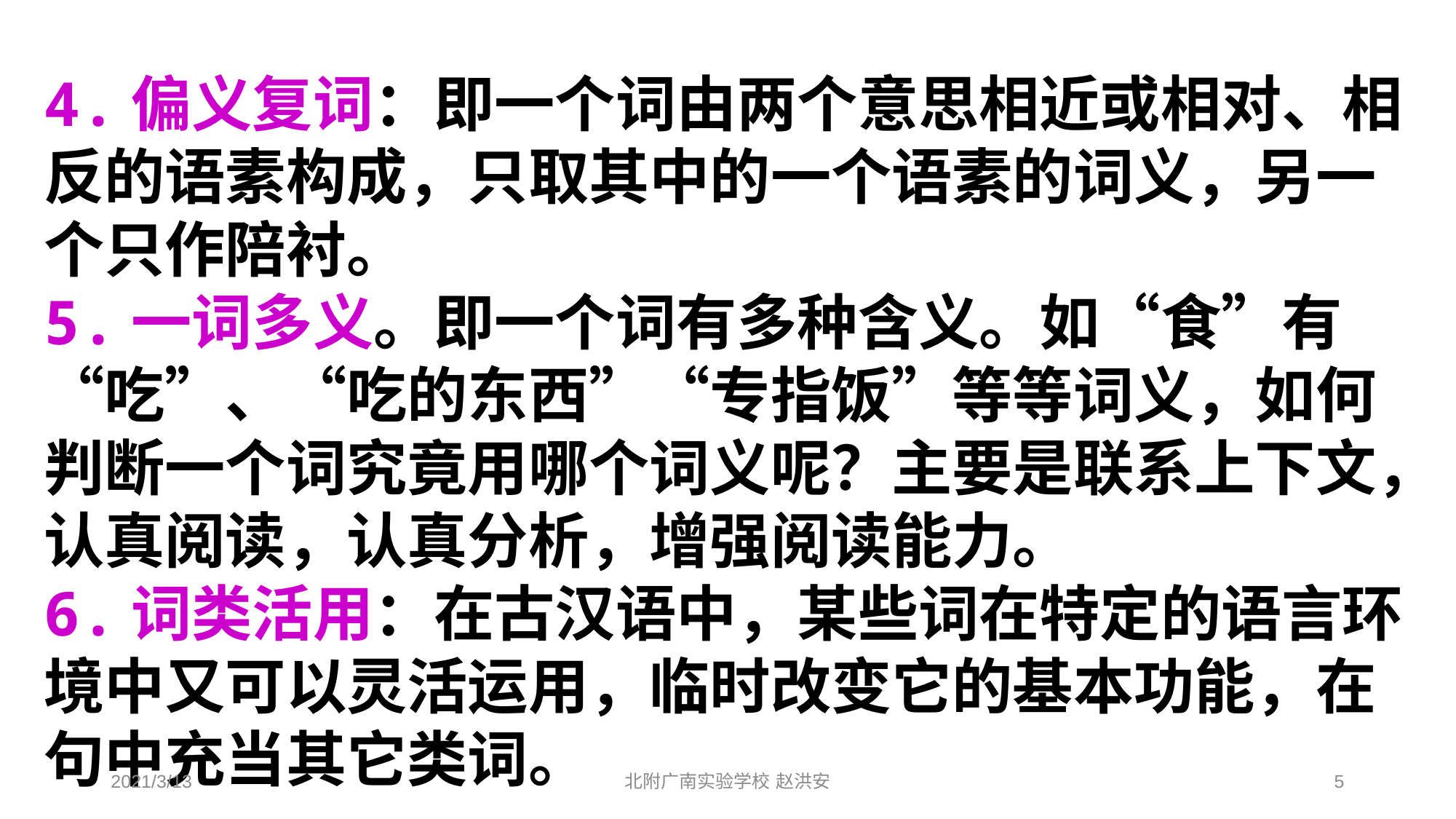

4.偏义复词：即一个词由两个意思相近或相对、相反的语素构成，只取其中的一个语素的词义，另一个只作陪衬。
5.一词多义。即一个词有多种含义。如“食”有“吃”、“吃的东西”“专指饭”等等词义，如何判断一个词究竟用哪个词义呢？主要是联系上下文，认真阅读，认真分析，增强阅读能力。
6.词类活用：在古汉语中，某些词在特定的语言环境中又可以灵活运用，临时改变它的基本功能，在句中充当其它类词。
2021/3/13
北附广南实验学校 赵洪安
5